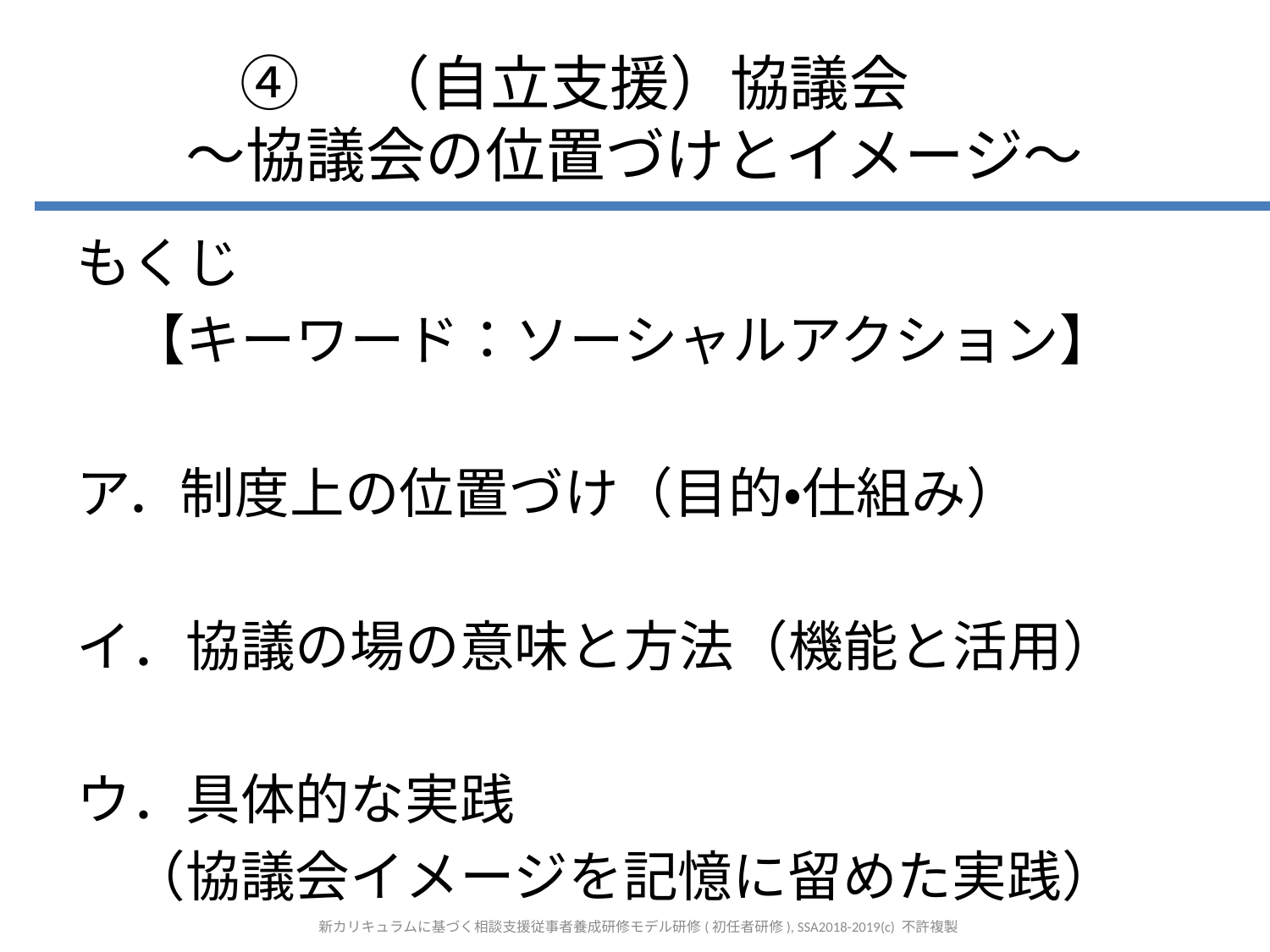

# ④　（自立支援）協議会　　 ～協議会の位置づけとイメージ～
もくじ
　【キーワード：ソーシャルアクション】

ア．制度上の位置づけ（目的・仕組み）

イ．協議の場の意味と方法（機能と活用）

ウ．具体的な実践
　（協議会イメージを記憶に留めた実践）
新カリキュラムに基づく相談支援従事者養成研修モデル研修(初任者研修), SSA2018-2019(c) 不許複製